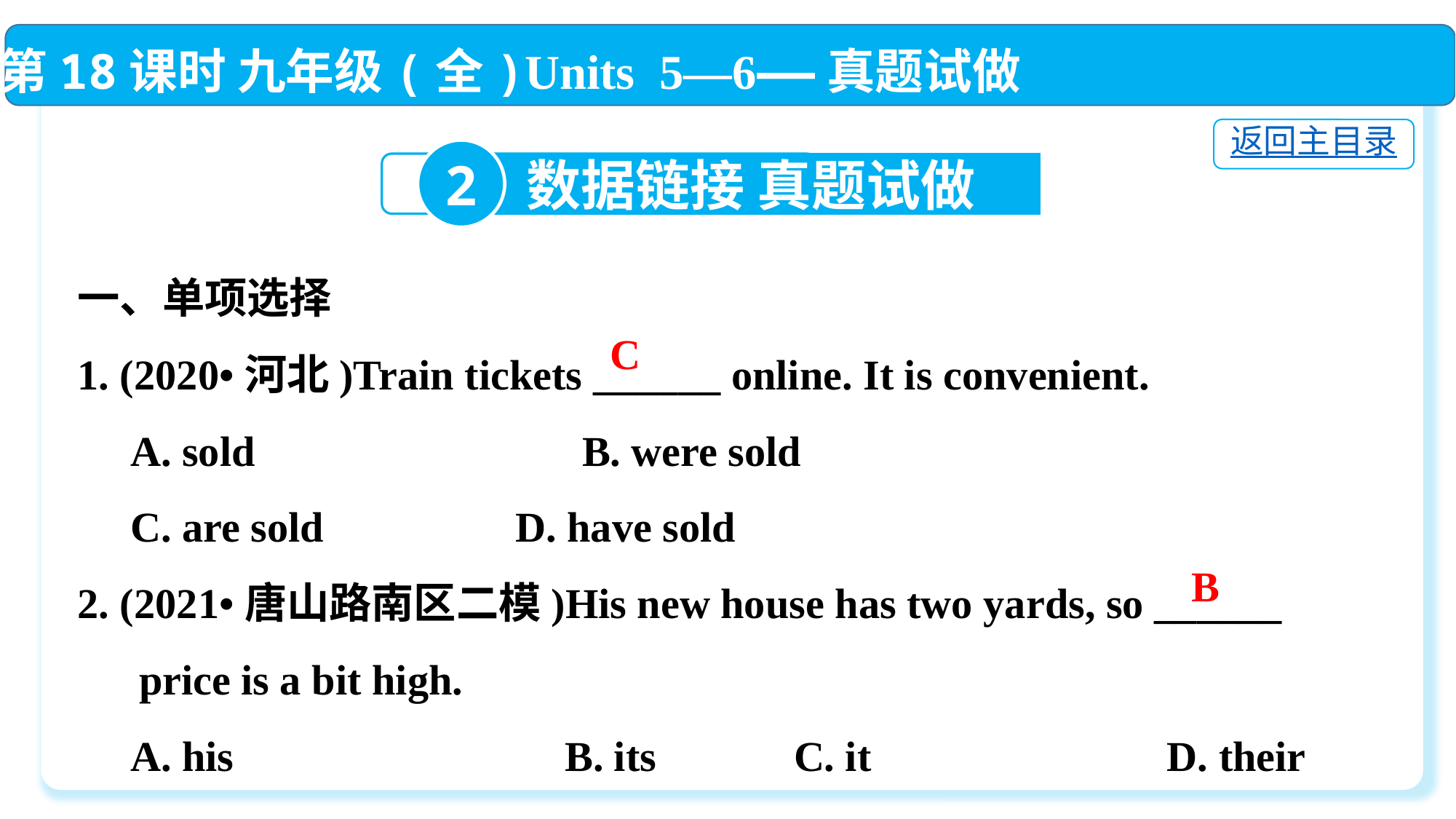

第18课时 九年级(全)Units  5—6——真题试做

返回主目录
2

数据链接 真题试做
一、单项选择
1. (2020•河北)Train tickets ______ online. It is convenient.
     A. sold　　　　　　 　B. were sold
     C. are sold	               D. have sold
2. (2021•唐山路南区二模)His new house has two yards, so ______ price is a bit high.
     A. his　　　                   B. its　　 	C. it　　 	               D. their
C
B